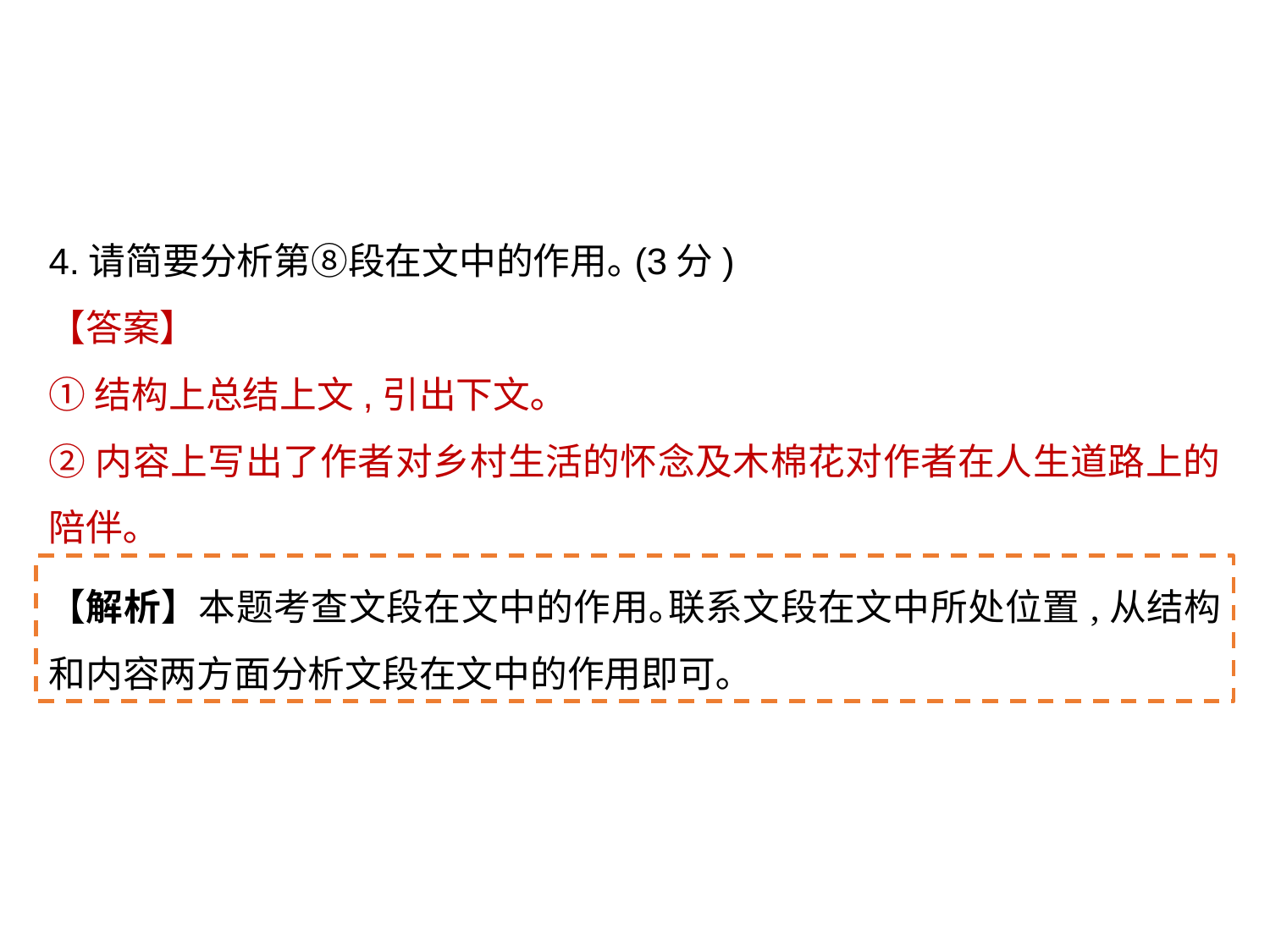

4.请简要分析第⑧段在文中的作用｡(3分)
【答案】
①结构上总结上文,引出下文｡
②内容上写出了作者对乡村生活的怀念及木棉花对作者在人生道路上的陪伴｡
【解析】本题考查文段在文中的作用｡联系文段在文中所处位置,从结构和内容两方面分析文段在文中的作用即可｡